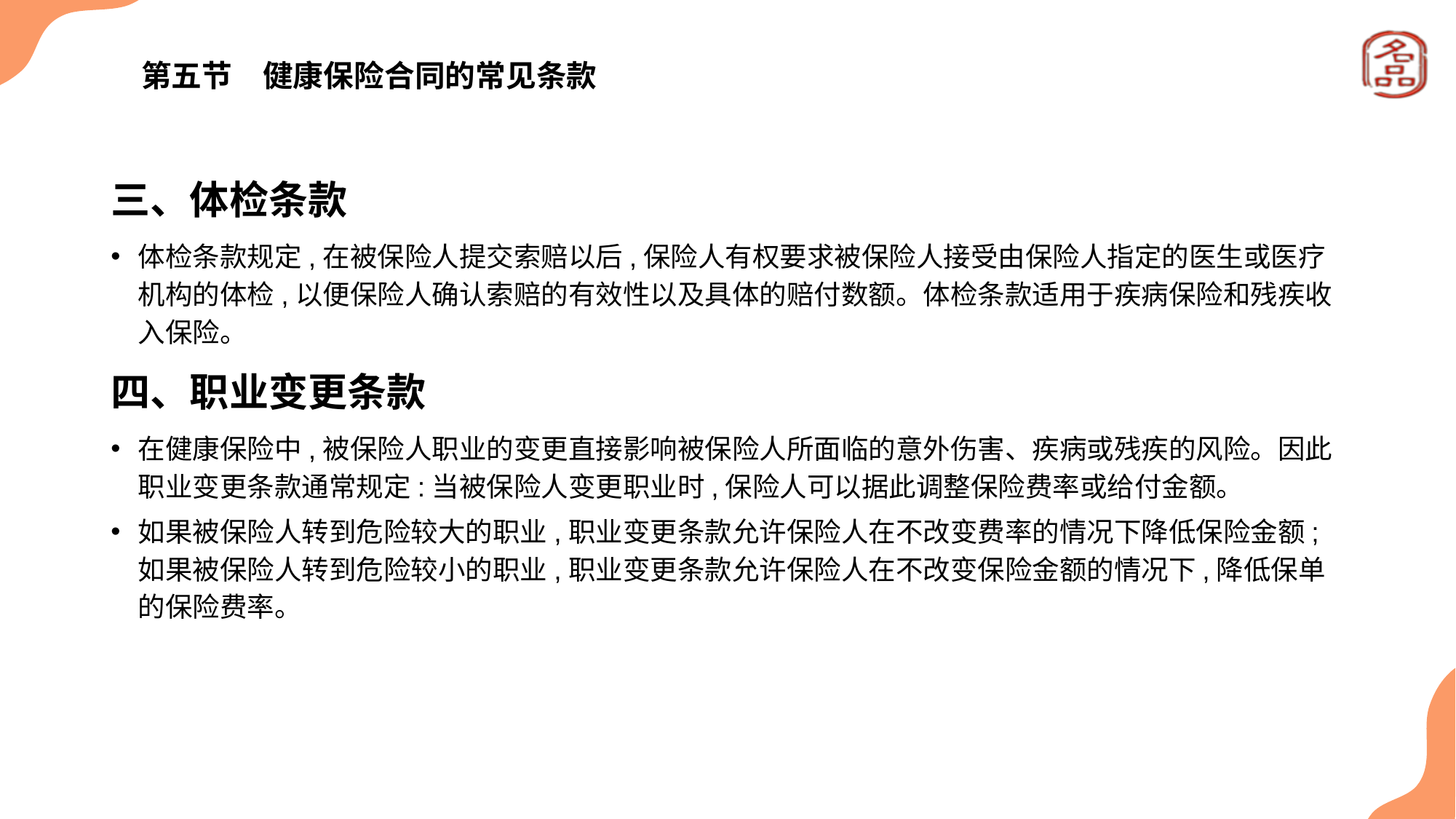

# 第五节　健康保险合同的常见条款
三、体检条款
体检条款规定,在被保险人提交索赔以后,保险人有权要求被保险人接受由保险人指定的医生或医疗机构的体检,以便保险人确认索赔的有效性以及具体的赔付数额。体检条款适用于疾病保险和残疾收入保险。
四、职业变更条款
在健康保险中,被保险人职业的变更直接影响被保险人所面临的意外伤害、疾病或残疾的风险。因此职业变更条款通常规定:当被保险人变更职业时,保险人可以据此调整保险费率或给付金额。
如果被保险人转到危险较大的职业,职业变更条款允许保险人在不改变费率的情况下降低保险金额;如果被保险人转到危险较小的职业,职业变更条款允许保险人在不改变保险金额的情况下,降低保单的保险费率。